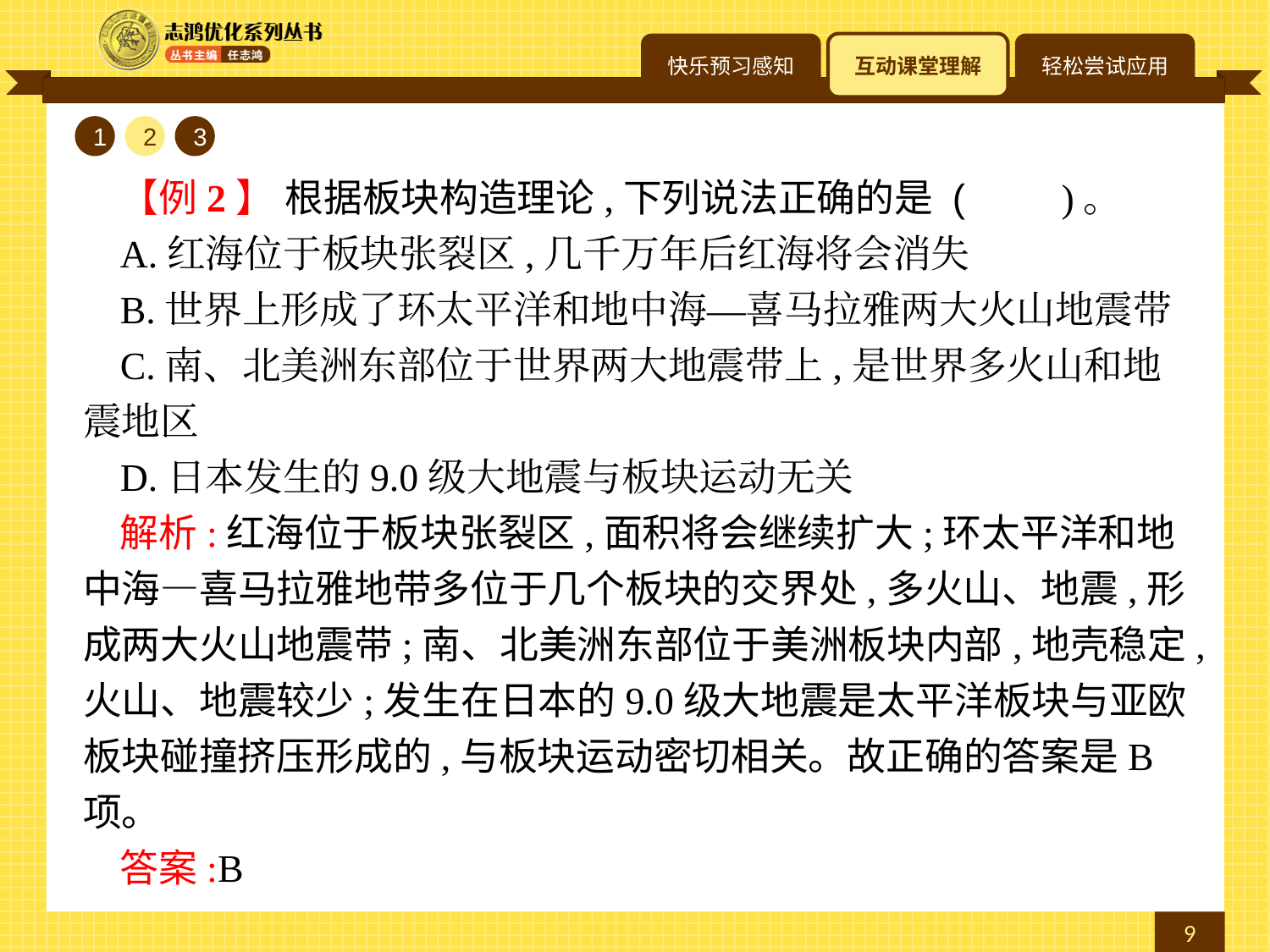

1
2
3
【例2】 根据板块构造理论,下列说法正确的是 (　　)。
A.红海位于板块张裂区,几千万年后红海将会消失
B.世界上形成了环太平洋和地中海—喜马拉雅两大火山地震带
C.南、北美洲东部位于世界两大地震带上,是世界多火山和地震地区
D.日本发生的9.0级大地震与板块运动无关
解析:红海位于板块张裂区,面积将会继续扩大;环太平洋和地中海—喜马拉雅地带多位于几个板块的交界处,多火山、地震,形成两大火山地震带;南、北美洲东部位于美洲板块内部,地壳稳定,火山、地震较少;发生在日本的9.0级大地震是太平洋板块与亚欧板块碰撞挤压形成的,与板块运动密切相关。故正确的答案是B项。
答案:B